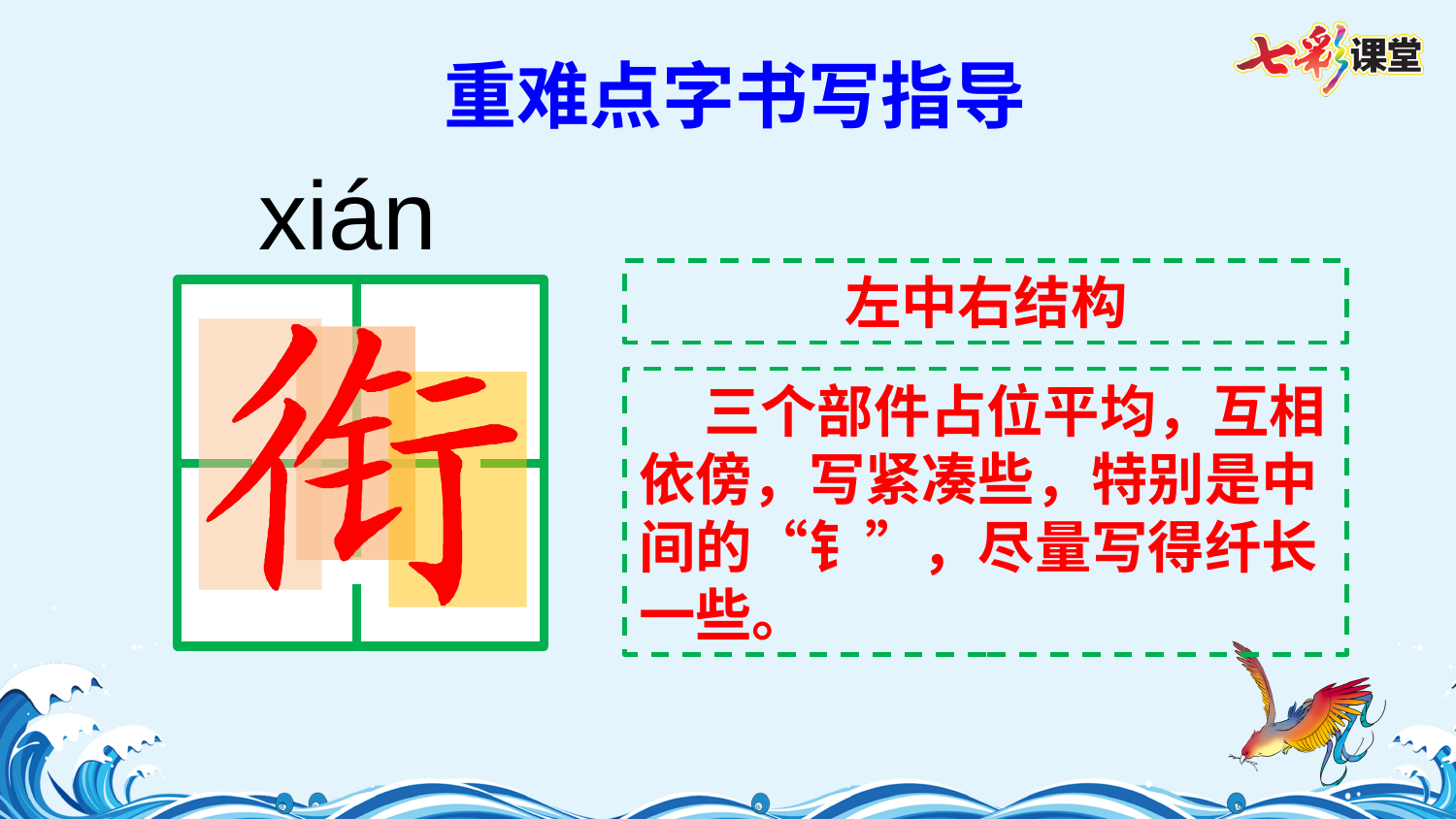

重难点字书写指导
xián
左中右结构

    三个部件占位平均，互相依傍，写紧凑些，特别是中间的“钅”，尽量写得纤长一些。